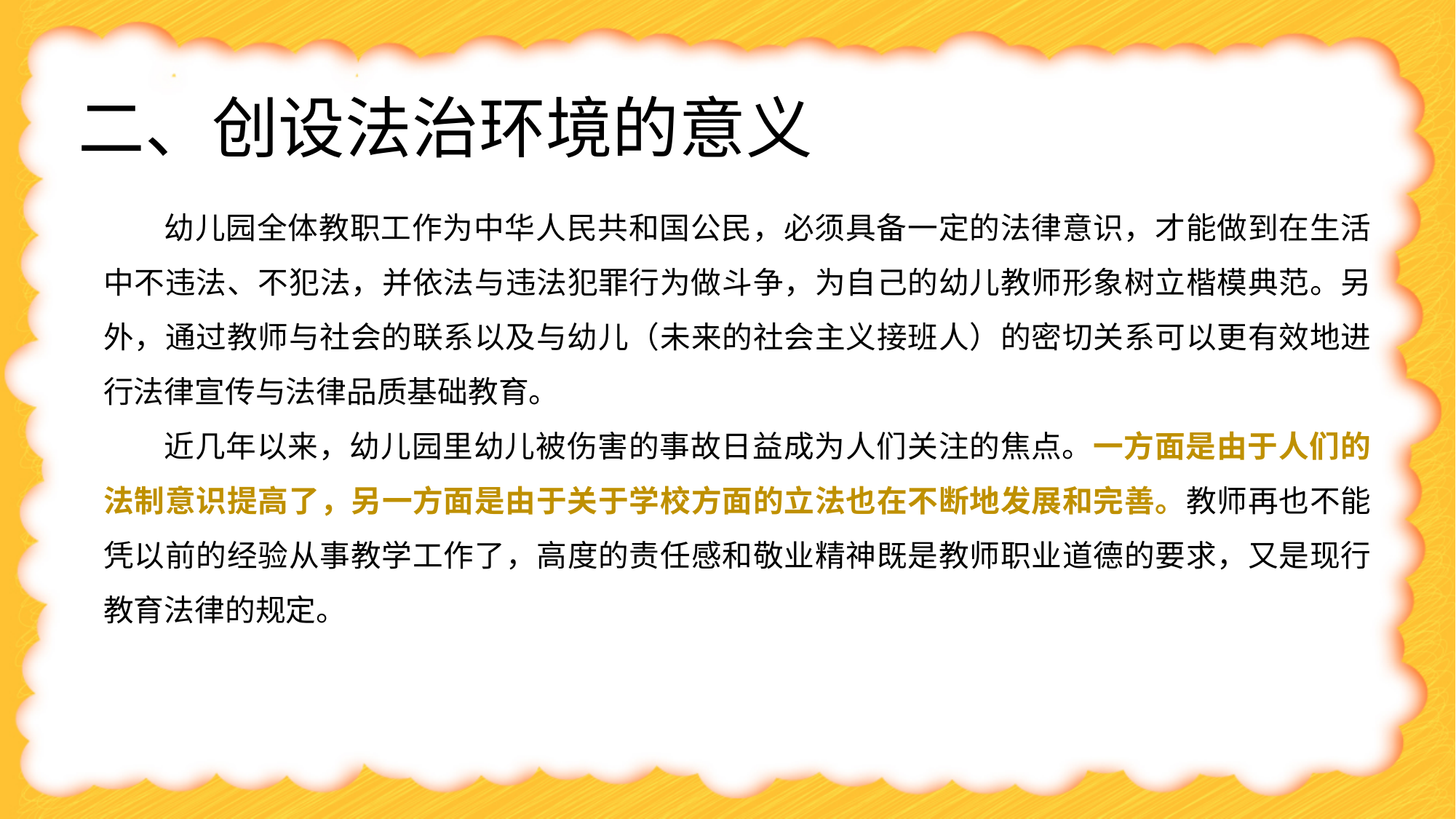

# 二、创设法治环境的意义
幼儿园全体教职工作为中华人民共和国公民，必须具备一定的法律意识，才能做到在生活中不违法、不犯法，并依法与违法犯罪行为做斗争，为自己的幼儿教师形象树立楷模典范。另外，通过教师与社会的联系以及与幼儿（未来的社会主义接班人）的密切关系可以更有效地进行法律宣传与法律品质基础教育。
近几年以来，幼儿园里幼儿被伤害的事故日益成为人们关注的焦点。一方面是由于人们的法制意识提高了，另一方面是由于关于学校方面的立法也在不断地发展和完善。教师再也不能凭以前的经验从事教学工作了，高度的责任感和敬业精神既是教师职业道德的要求，又是现行教育法律的规定。